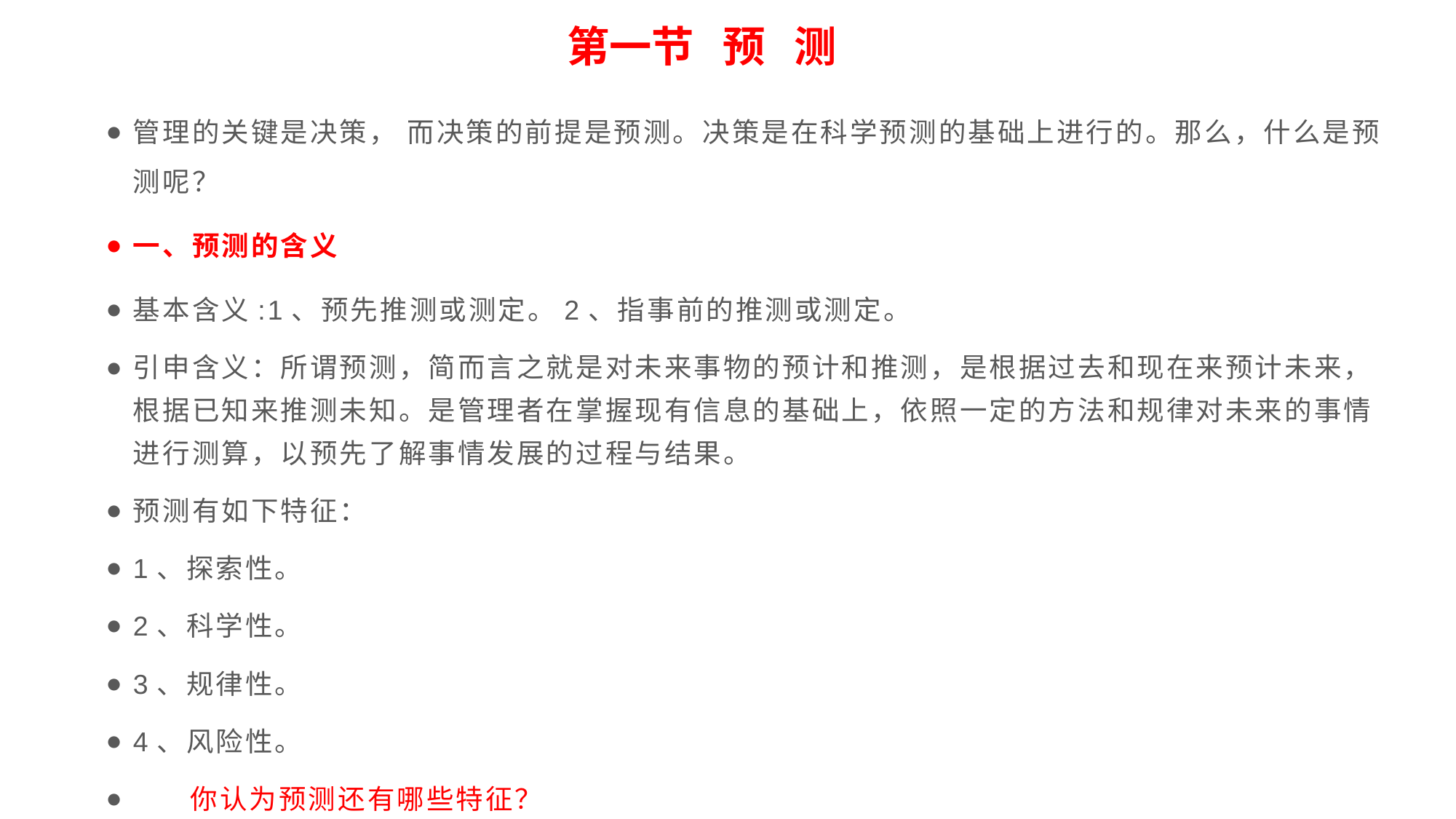

第一节   预   测

管理的关键是决策， 而决策的前提是预测。决策是在科学预测的基础上进行的。那么，什么是预测呢？
一、预测的含义
基本含义:1、预先推测或测定。2、指事前的推测或测定。
引申含义：所谓预测，简而言之就是对未来事物的预计和推测，是根据过去和现在来预计未来， 根据已知来推测未知。是管理者在掌握现有信息的基础上，依照一定的方法和规律对未来的事情进行测算，以预先了解事情发展的过程与结果。
预测有如下特征：
1、探索性。
2、科学性。
3、规律性。
4、风险性。
      你认为预测还有哪些特征？
4